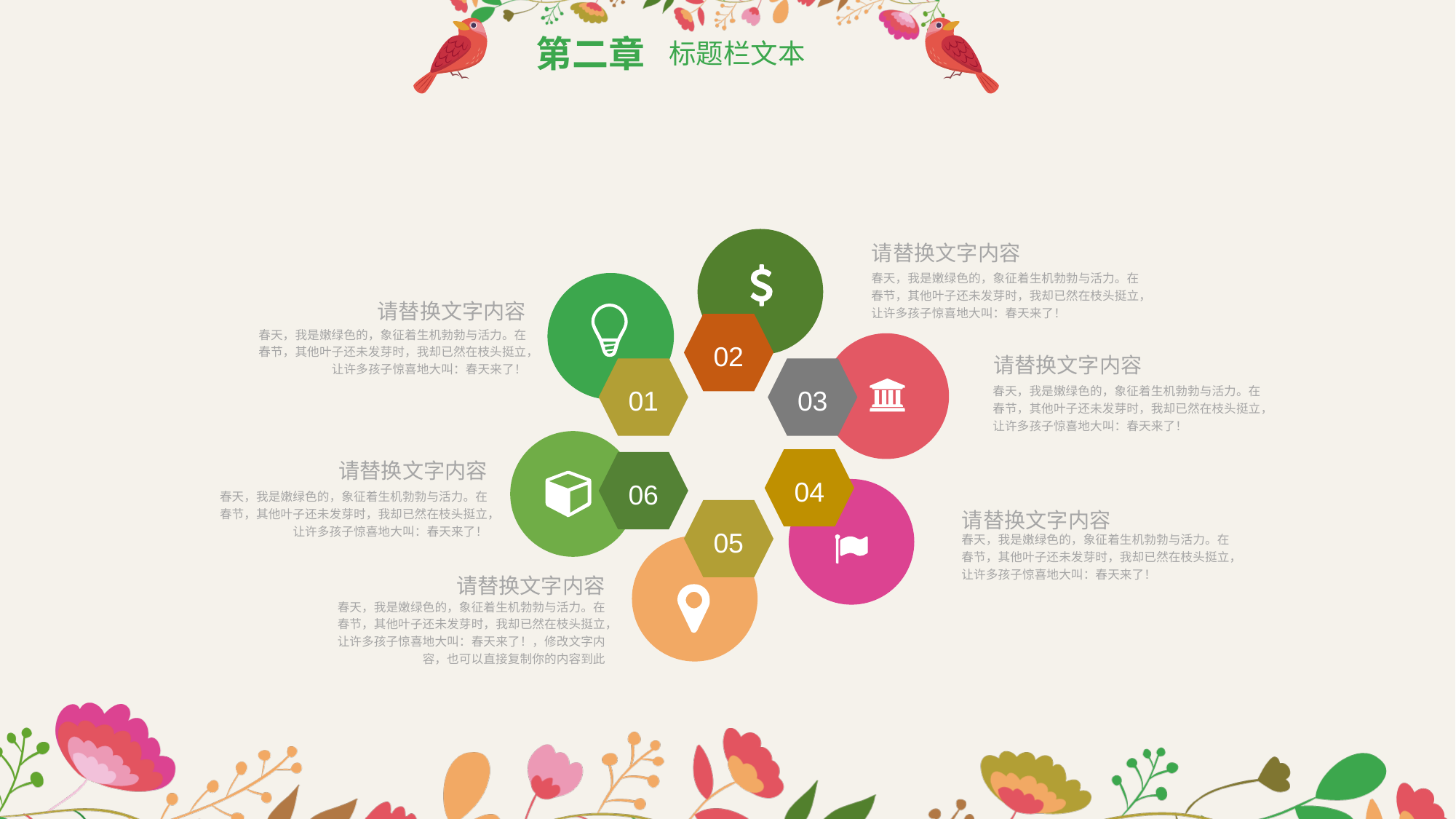

第二章
标题栏文本

请替换文字内容
春天，我是嫩绿色的，象征着生机勃勃与活力。在春节，其他叶子还未发芽时，我却已然在枝头挺立，让许多孩子惊喜地大叫：春天来了！

请替换文字内容
春天，我是嫩绿色的，象征着生机勃勃与活力。在春节，其他叶子还未发芽时，我却已然在枝头挺立，让许多孩子惊喜地大叫：春天来了！

02

请替换文字内容
春天，我是嫩绿色的，象征着生机勃勃与活力。在春节，其他叶子还未发芽时，我却已然在枝头挺立，让许多孩子惊喜地大叫：春天来了！
01
03

04
06
请替换文字内容
春天，我是嫩绿色的，象征着生机勃勃与活力。在春节，其他叶子还未发芽时，我却已然在枝头挺立，让许多孩子惊喜地大叫：春天来了！

05
请替换文字内容
春天，我是嫩绿色的，象征着生机勃勃与活力。在春节，其他叶子还未发芽时，我却已然在枝头挺立，让许多孩子惊喜地大叫：春天来了！

请替换文字内容
春天，我是嫩绿色的，象征着生机勃勃与活力。在春节，其他叶子还未发芽时，我却已然在枝头挺立，让许多孩子惊喜地大叫：春天来了！，修改文字内容，也可以直接复制你的内容到此